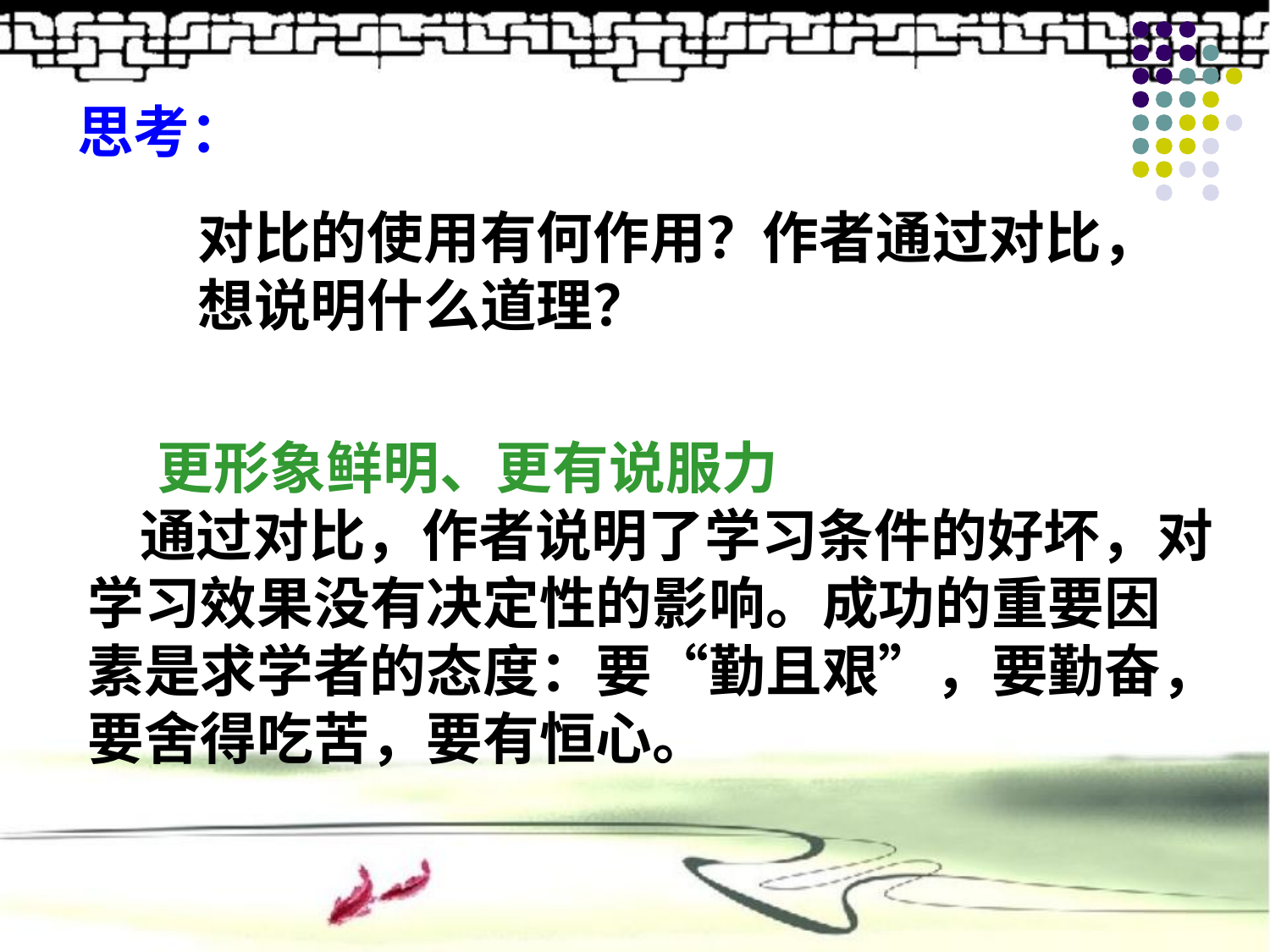

思考：
对比的使用有何作用？作者通过对比，想说明什么道理？
　 更形象鲜明、更有说服力
   通过对比，作者说明了学习条件的好坏，对学习效果没有决定性的影响。成功的重要因素是求学者的态度：要“勤且艰”，要勤奋，要舍得吃苦，要有恒心。